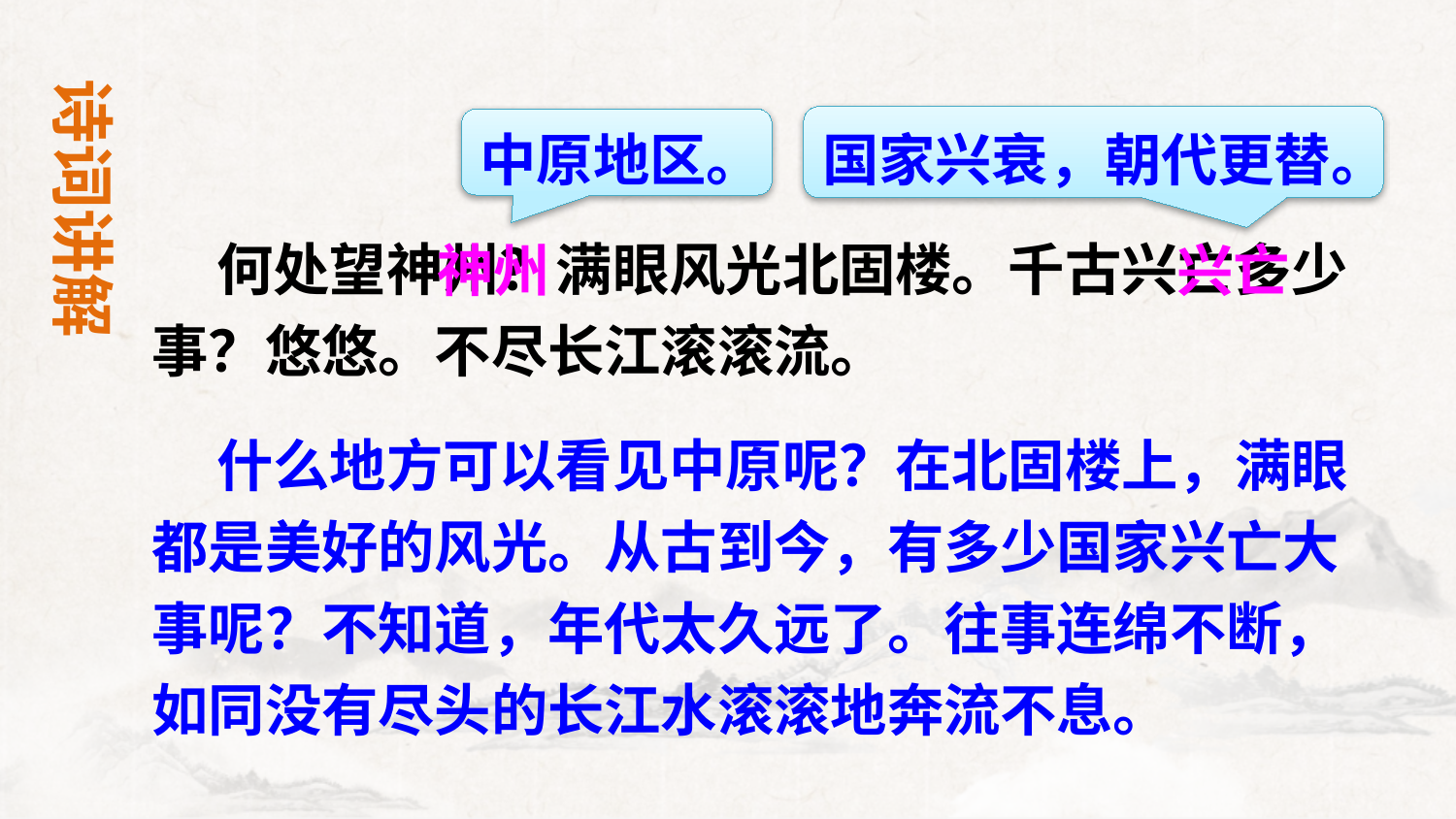

诗词讲解
国家兴衰，朝代更替。
中原地区。
神州
兴亡
    何处望神州？满眼风光北固楼。千古兴亡多少事？悠悠。不尽长江滚滚流。
    什么地方可以看见中原呢？在北固楼上，满眼都是美好的风光。从古到今，有多少国家兴亡大事呢？不知道，年代太久远了。往事连绵不断，如同没有尽头的长江水滚滚地奔流不息。